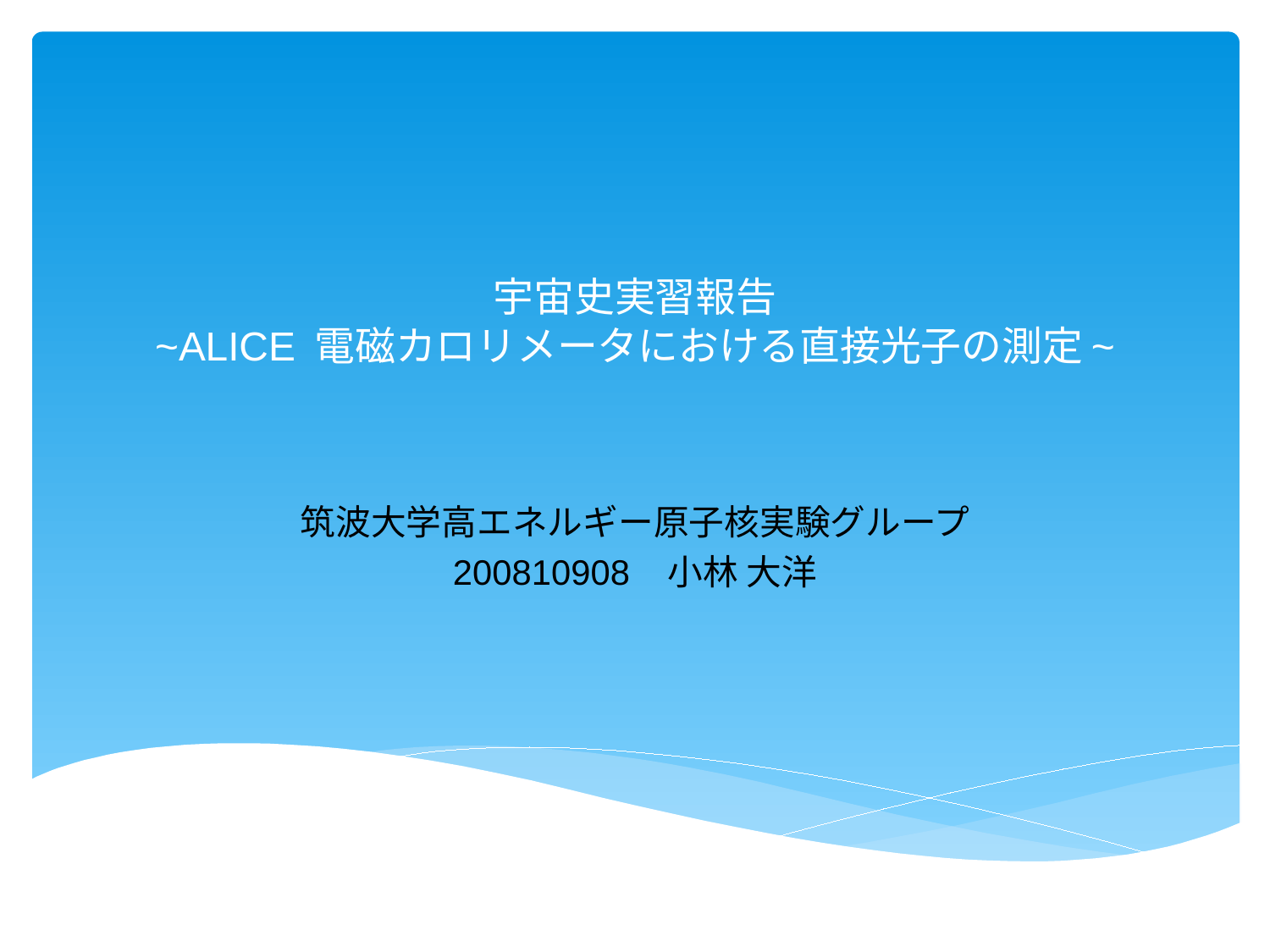

# 宇宙史実習報告 ~ALICE 電磁カロリメータにおける直接光子の測定~
筑波大学高エネルギー原子核実験グループ
200810908   小林 大洋